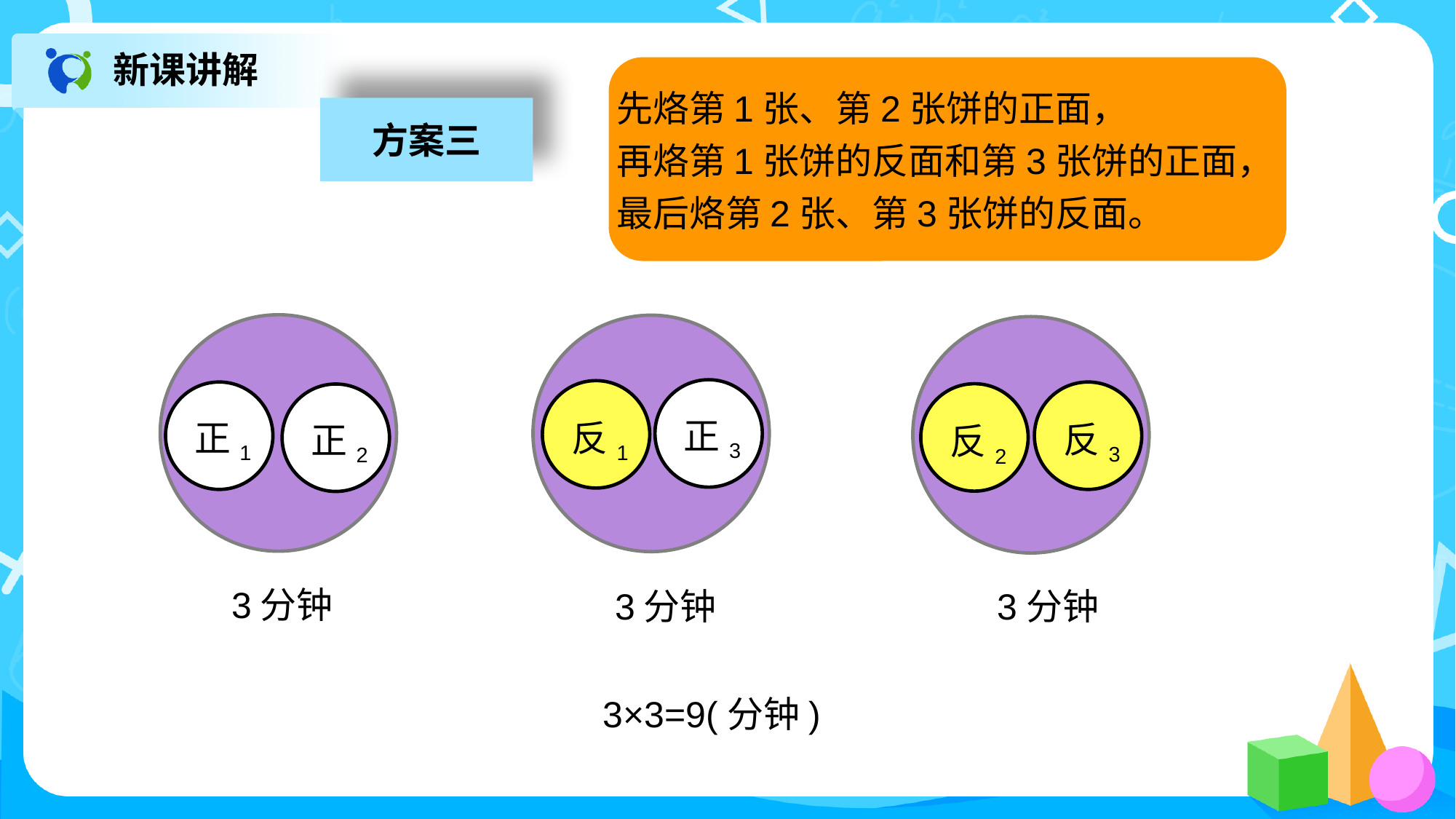

新课讲解

先烙第1张、第2张饼的正面，
再烙第1张饼的反面和第3张饼的正面，
最后烙第2张、第3张饼的反面。

方案三

正3

反1

正1

反3

反2

正2
3分钟
3分钟
3分钟
3×3=9(分钟)